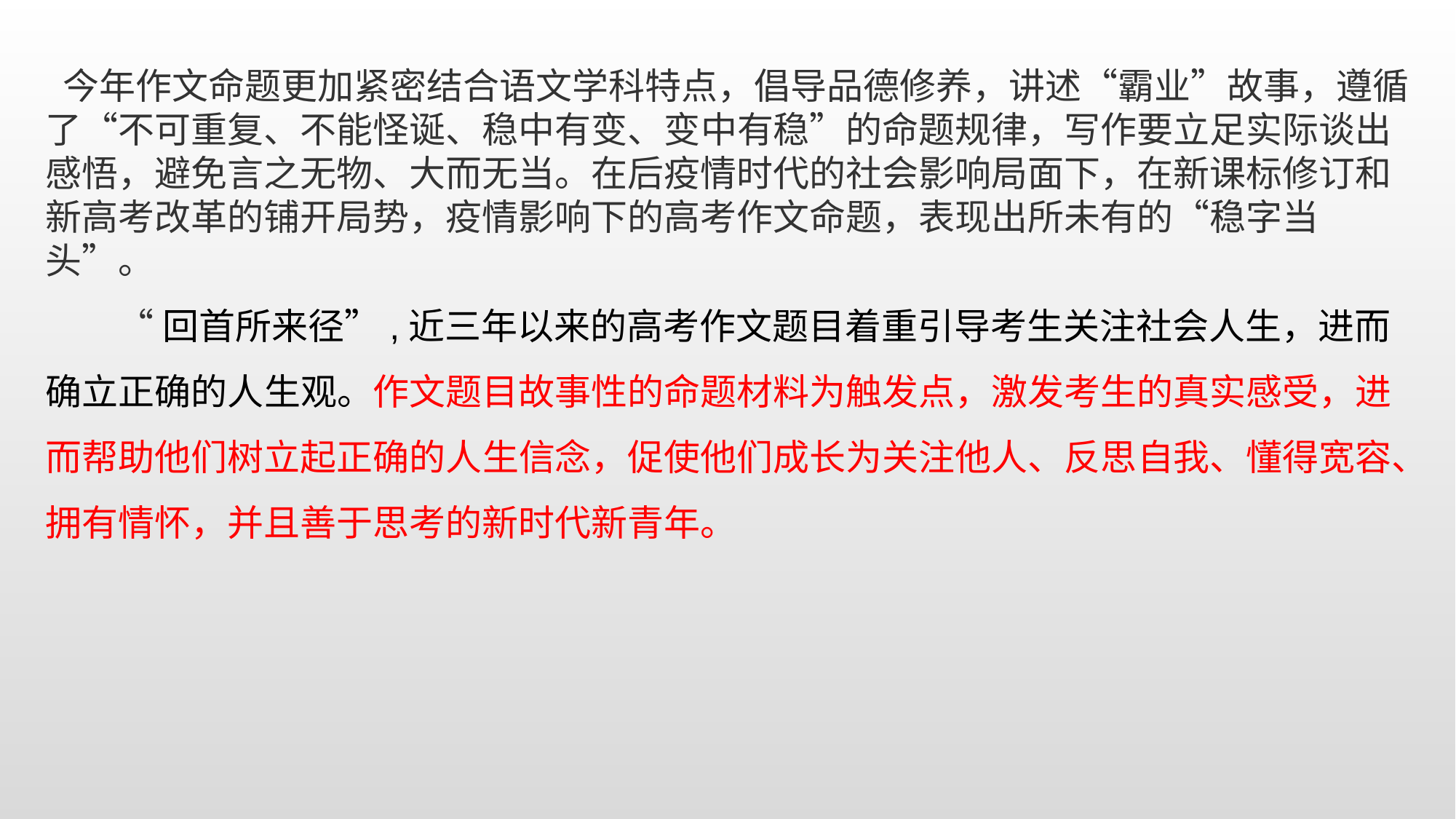

今年作文命题更加紧密结合语文学科特点，倡导品德修养，讲述“霸业”故事，遵循了“不可重复、不能怪诞、稳中有变、变中有稳”的命题规律，写作要立足实际谈出感悟，避免言之无物、大而无当。在后疫情时代的社会影响局面下，在新课标修订和新高考改革的铺开局势，疫情影响下的高考作文命题，表现出所未有的“稳字当头”。   “回首所来径”,近三年以来的高考作文题目着重引导考生关注社会人生，进而确立正确的人生观。作文题目故事性的命题材料为触发点，激发考生的真实感受，进而帮助他们树立起正确的人生信念，促使他们成长为关注他人、反思自我、懂得宽容、拥有情怀，并且善于思考的新时代新青年。